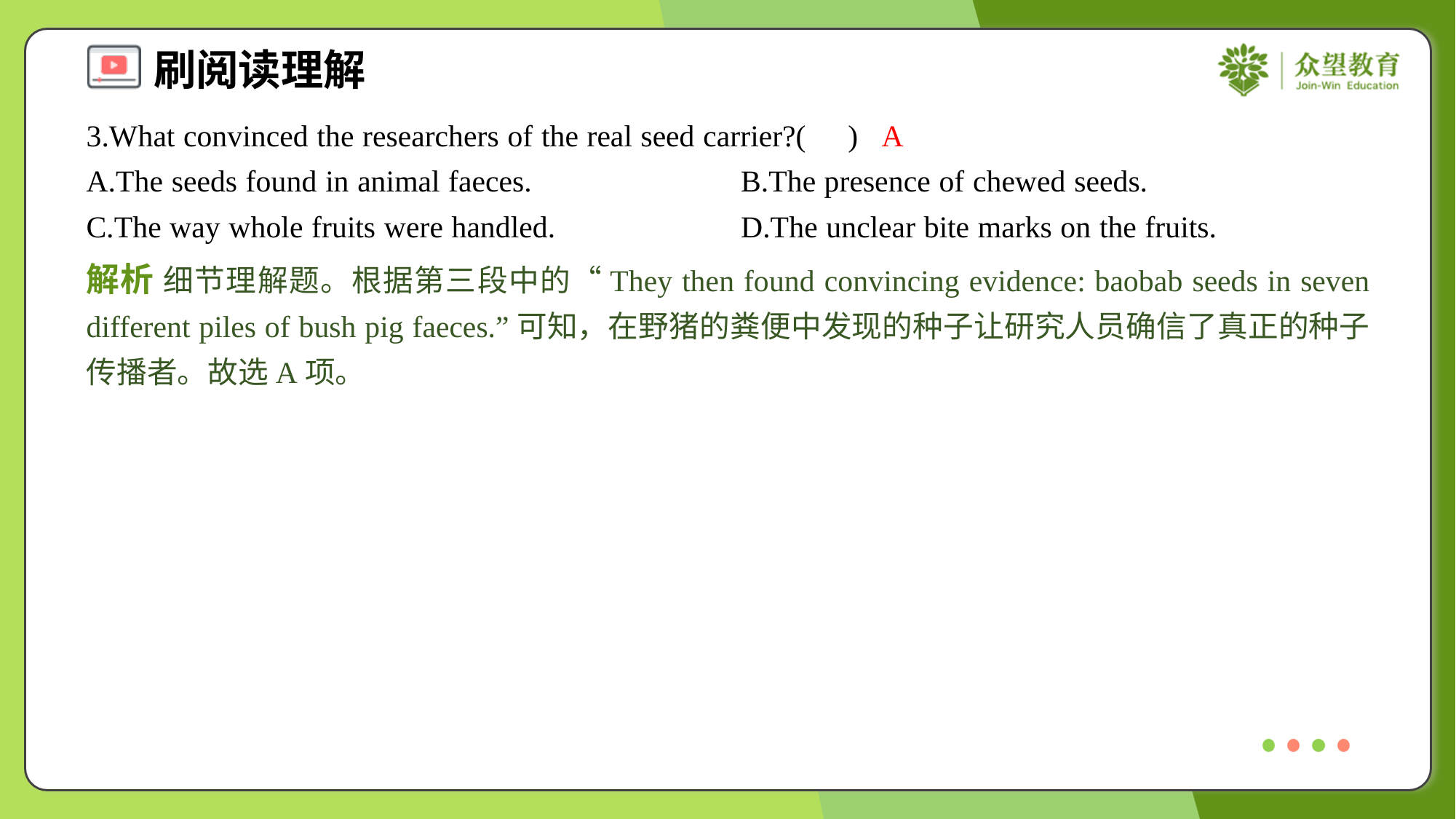

3.What convinced the researchers of the real seed carrier?(     )
A
A.The seeds found in animal faeces.	B.The presence of chewed seeds.
C.The way whole fruits were handled.	D.The unclear bite marks on the fruits.
解析 细节理解题。根据第三段中的“They then found convincing evidence: baobab seeds in seven different piles of bush pig faeces.”可知，在野猪的粪便中发现的种子让研究人员确信了真正的种子传播者。故选A项。